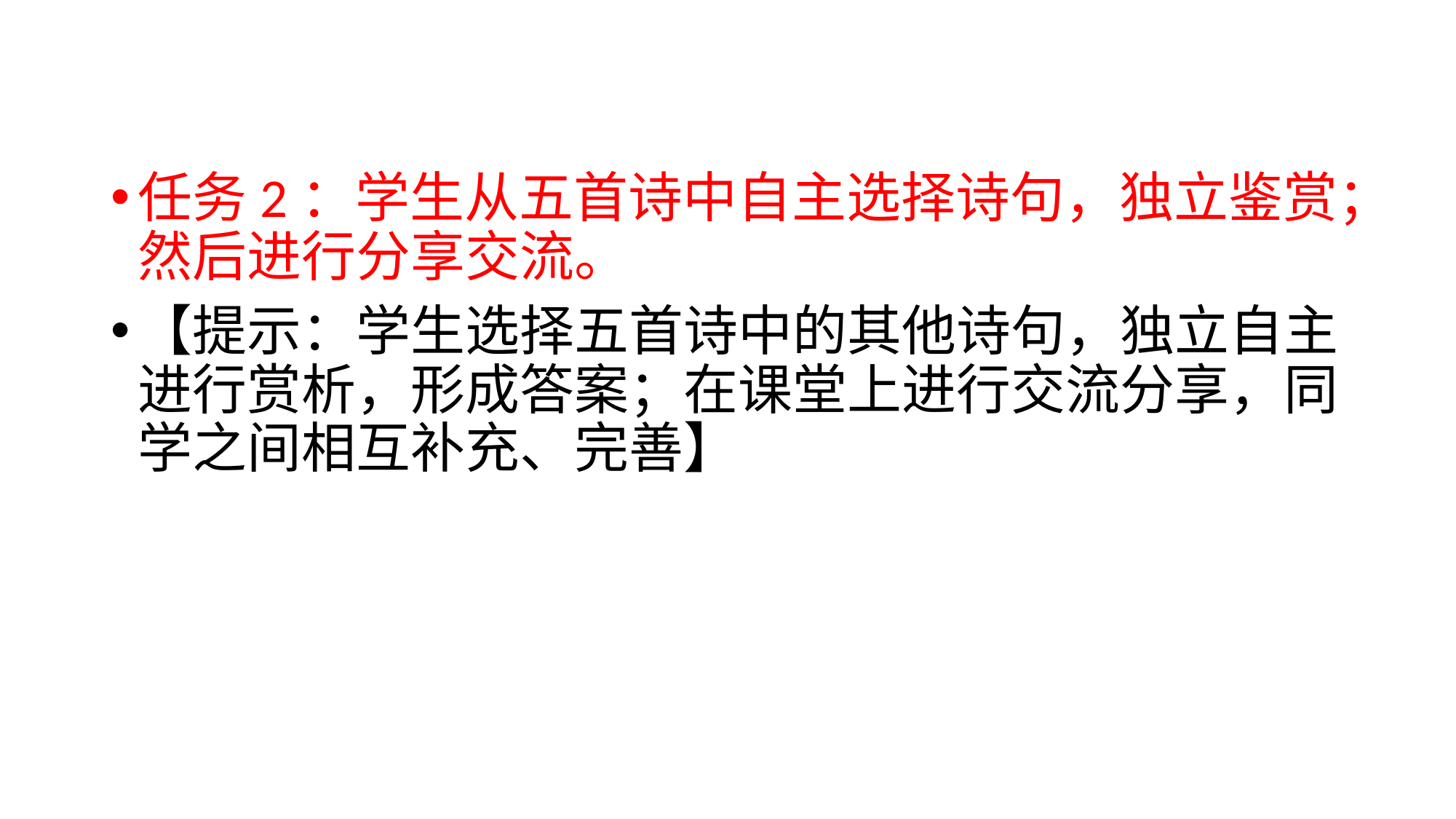

任务2：学生从五首诗中自主选择诗句，独立鉴赏；然后进行分享交流。
【提示：学生选择五首诗中的其他诗句，独立自主进行赏析，形成答案；在课堂上进行交流分享，同学之间相互补充、完善】